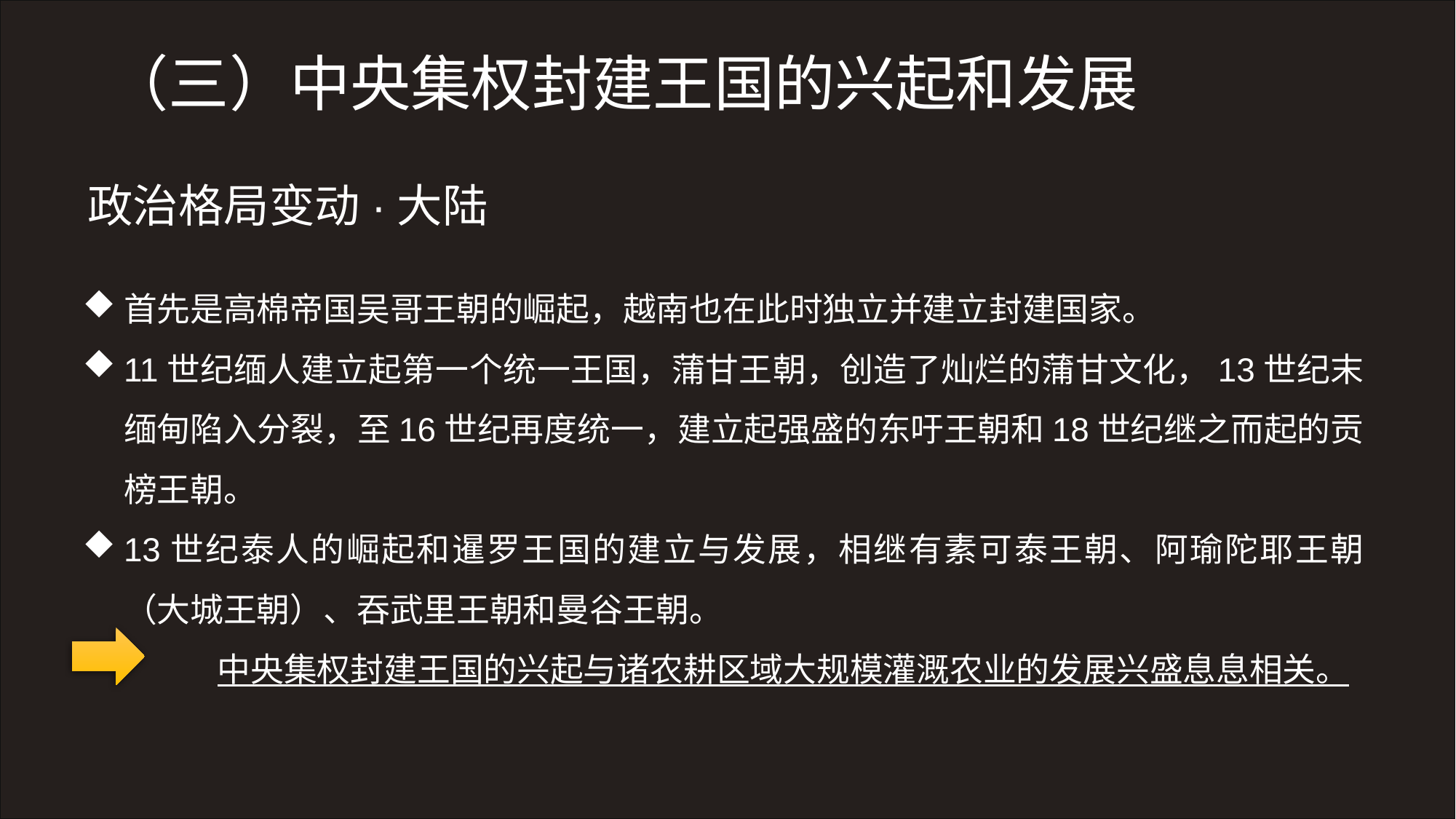

（三）中央集权封建王国的兴起和发展
政治格局变动·大陆
首先是高棉帝国吴哥王朝的崛起，越南也在此时独立并建立封建国家。
11世纪缅人建立起第一个统一王国，蒲甘王朝，创造了灿烂的蒲甘文化，13世纪末缅甸陷入分裂，至16世纪再度统一，建立起强盛的东吁王朝和18世纪继之而起的贡榜王朝。
13世纪泰人的崛起和暹罗王国的建立与发展，相继有素可泰王朝、阿瑜陀耶王朝（大城王朝）、吞武里王朝和曼谷王朝。
                 中央集权封建王国的兴起与诸农耕区域大规模灌溉农业的发展兴盛息息相关。